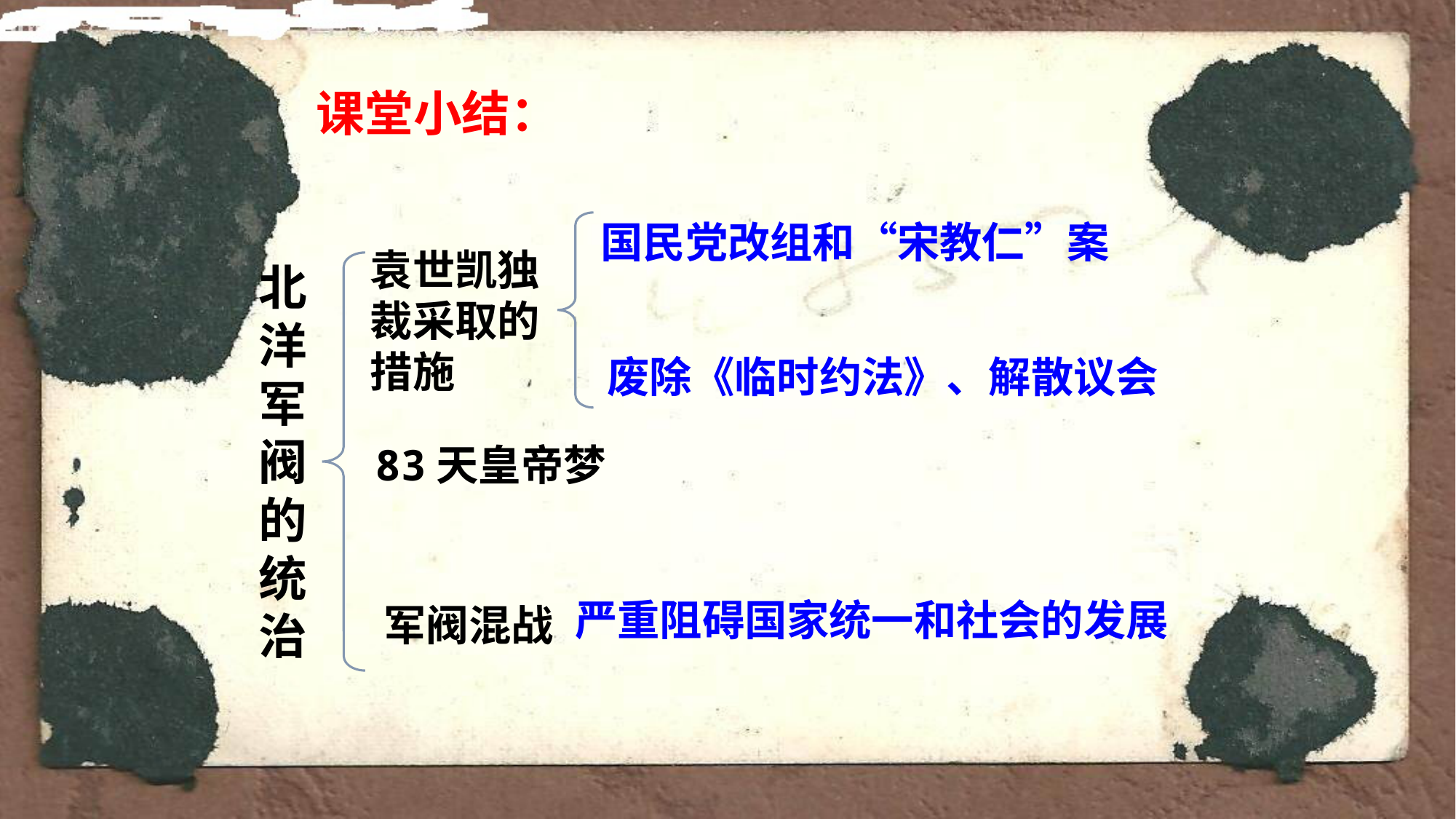

课堂小结：
国民党改组和“宋教仁”案

袁世凯独裁采取的措施
北洋军阀的统治

废除《临时约法》、解散议会
83天皇帝梦
严重阻碍国家统一和社会的发展
军阀混战